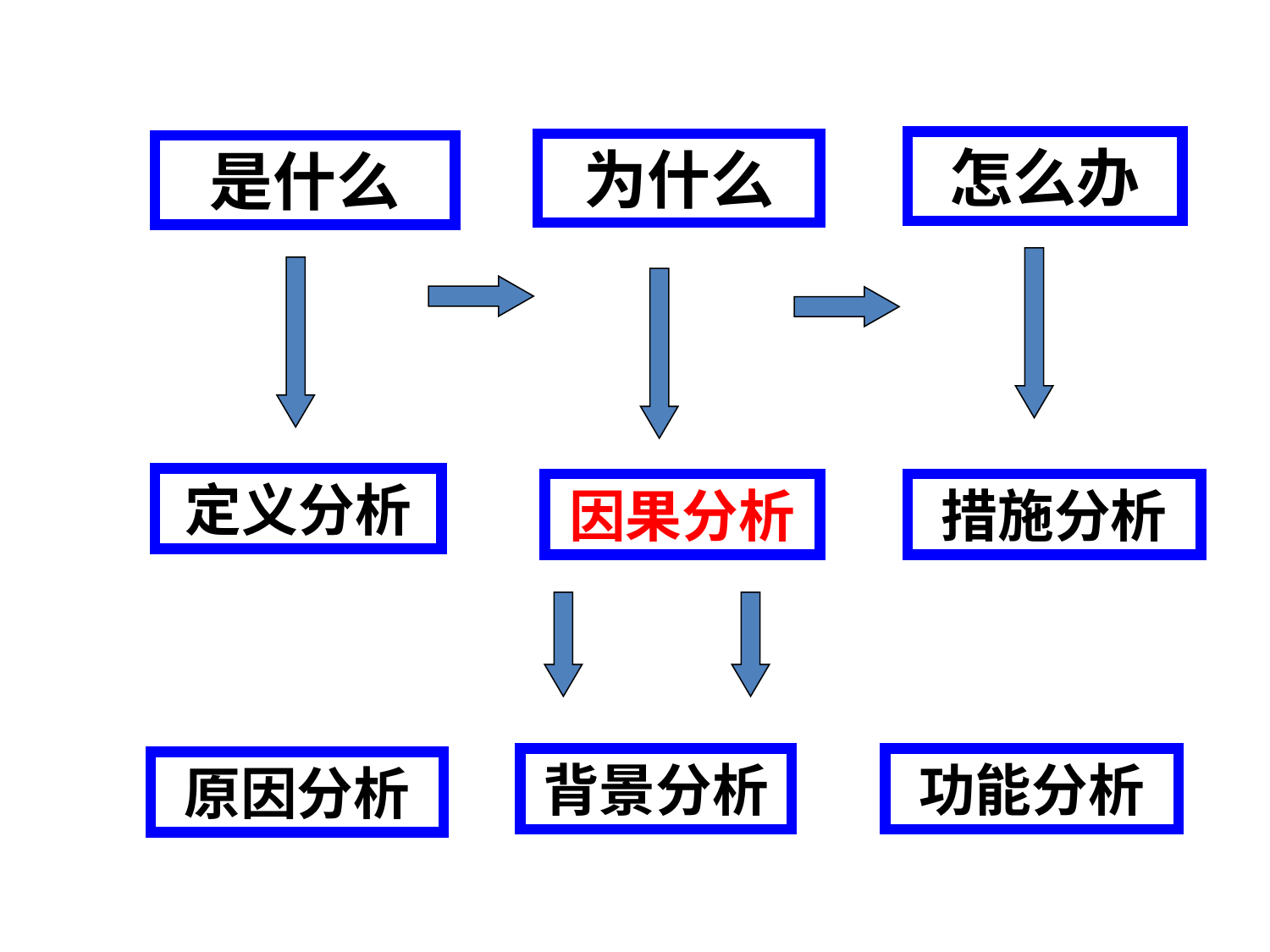

怎么办
为什么
是什么

定义分析
因果分析
措施分析

背景分析
功能分析
原因分析